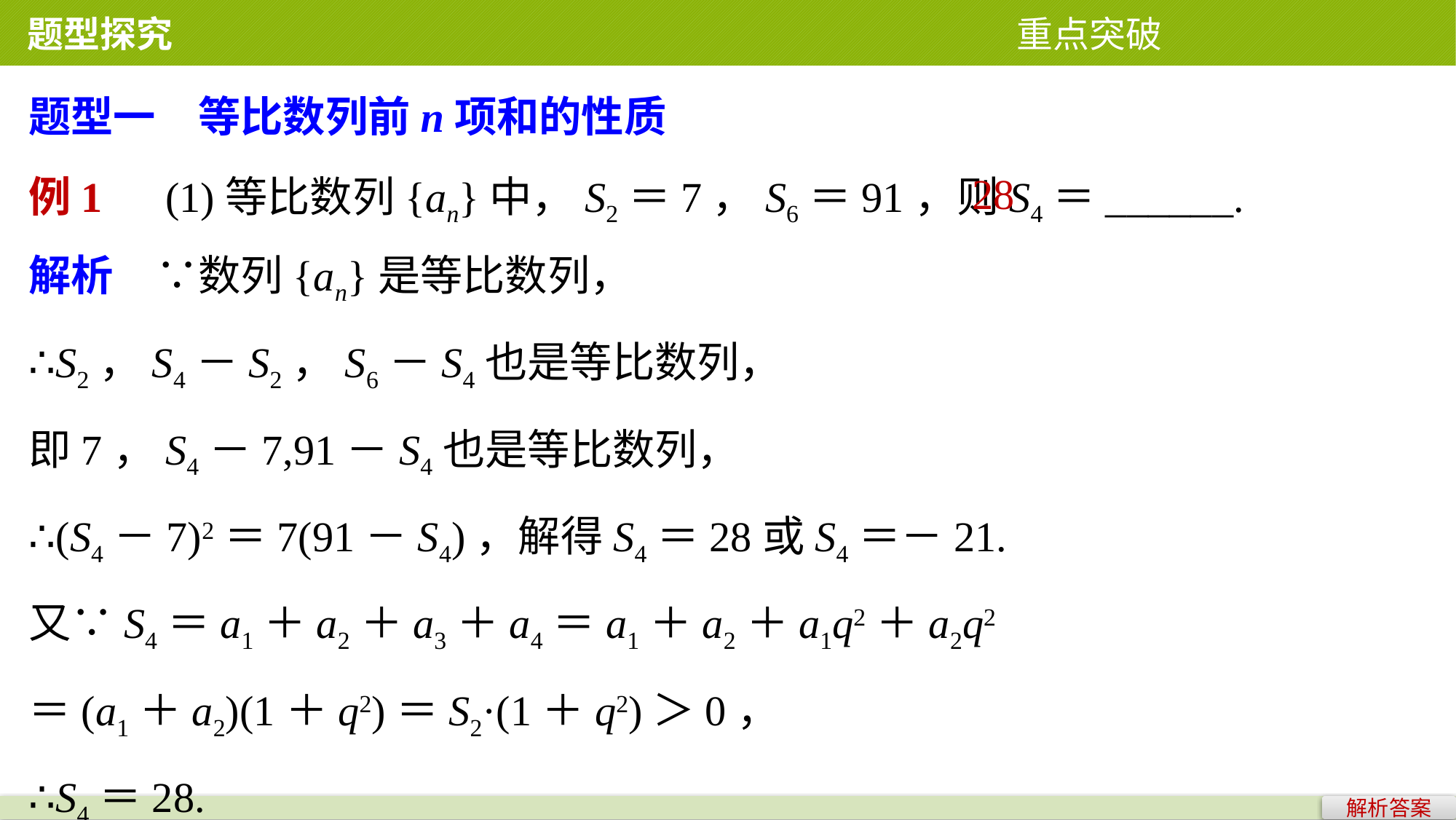

题型探究                                                                                                       重点突破
题型一　等比数列前n项和的性质
例1　(1)等比数列{an}中，S2＝7，S6＝91，则S4＝______.
28
解析　∵数列{an}是等比数列，
∴S2，S4－S2，S6－S4也是等比数列，
即7，S4－7,91－S4也是等比数列，
∴(S4－7)2＝7(91－S4)，解得S4＝28或S4＝－21.
又∵S4＝a1＋a2＋a3＋a4＝a1＋a2＋a1q2＋a2q2
＝(a1＋a2)(1＋q2)＝S2·(1＋q2)＞0，
∴S4＝28.
解析答案